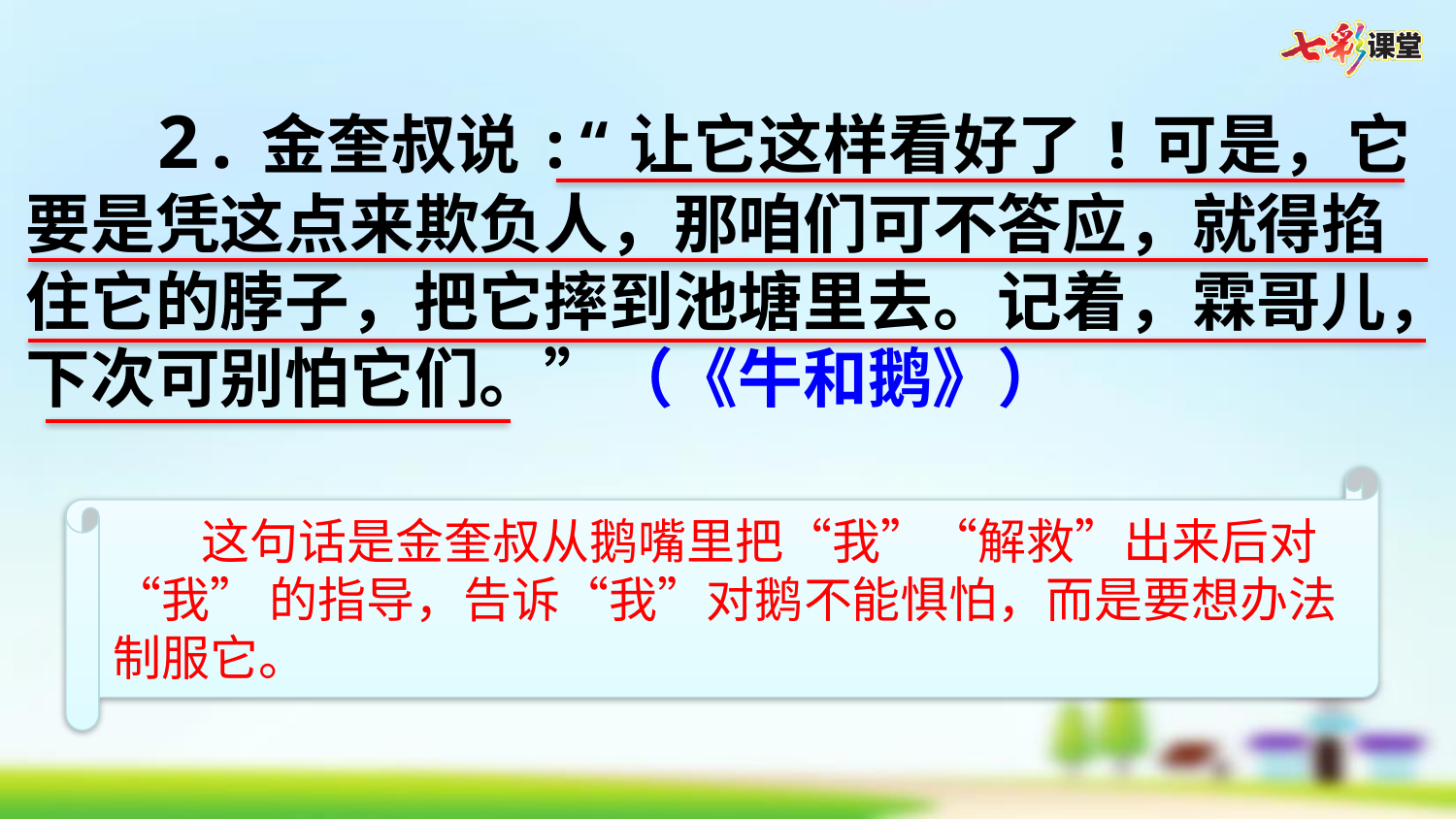

2.金奎叔说:“让它这样看好了!可是，它要是凭这点来欺负人，那咱们可不答应，就得掐住它的脖子，把它摔到池塘里去。记着，霖哥儿，下次可别怕它们。”（《牛和鹅》）
       这句话是金奎叔从鹅嘴里把“我”“解救”出来后对“我” 的指导，告诉“我”对鹅不能惧怕，而是要想办法制服它。